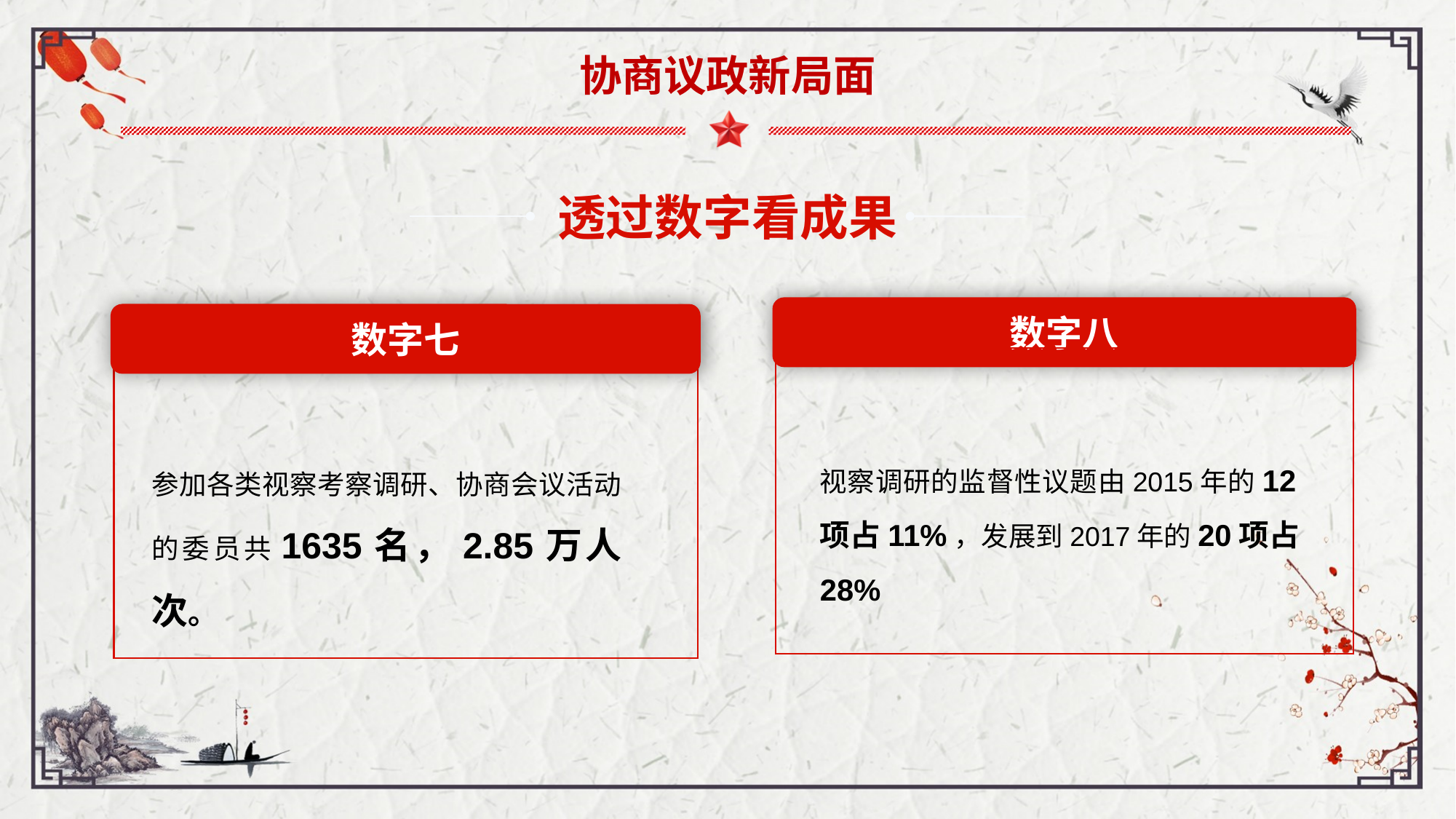

协商议政新局面
透过数字看成果
数字八

数字七

视察调研的监督性议题由2015年的12项占11%，发展到2017年的20项占28%
参加各类视察考察调研、协商会议活动的委员共1635名，2.85万人次。